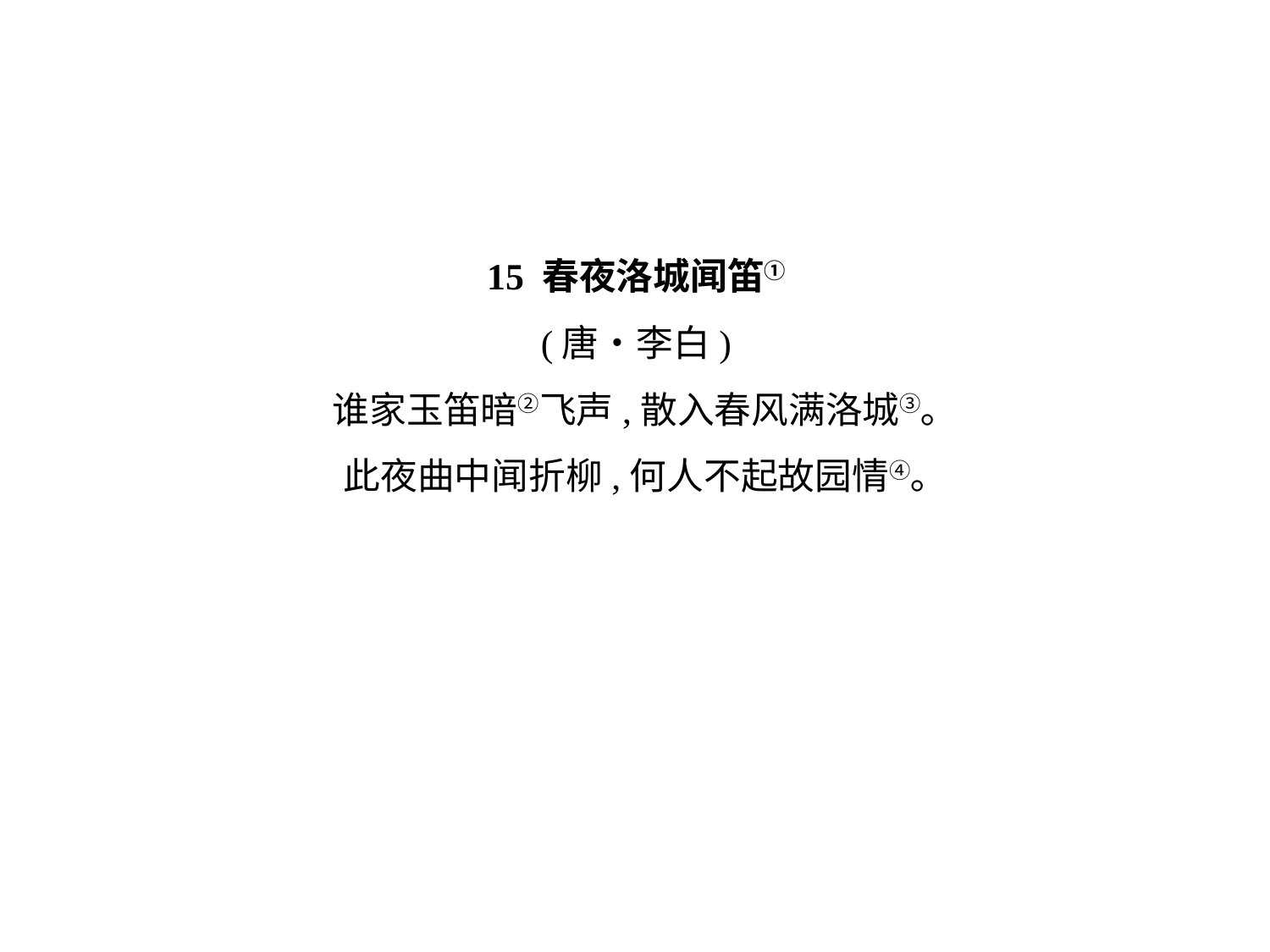

15 春夜洛城闻笛①
(唐•李白)
谁家玉笛暗②飞声,散入春风满洛城③｡
此夜曲中闻折柳,何人不起故园情④｡